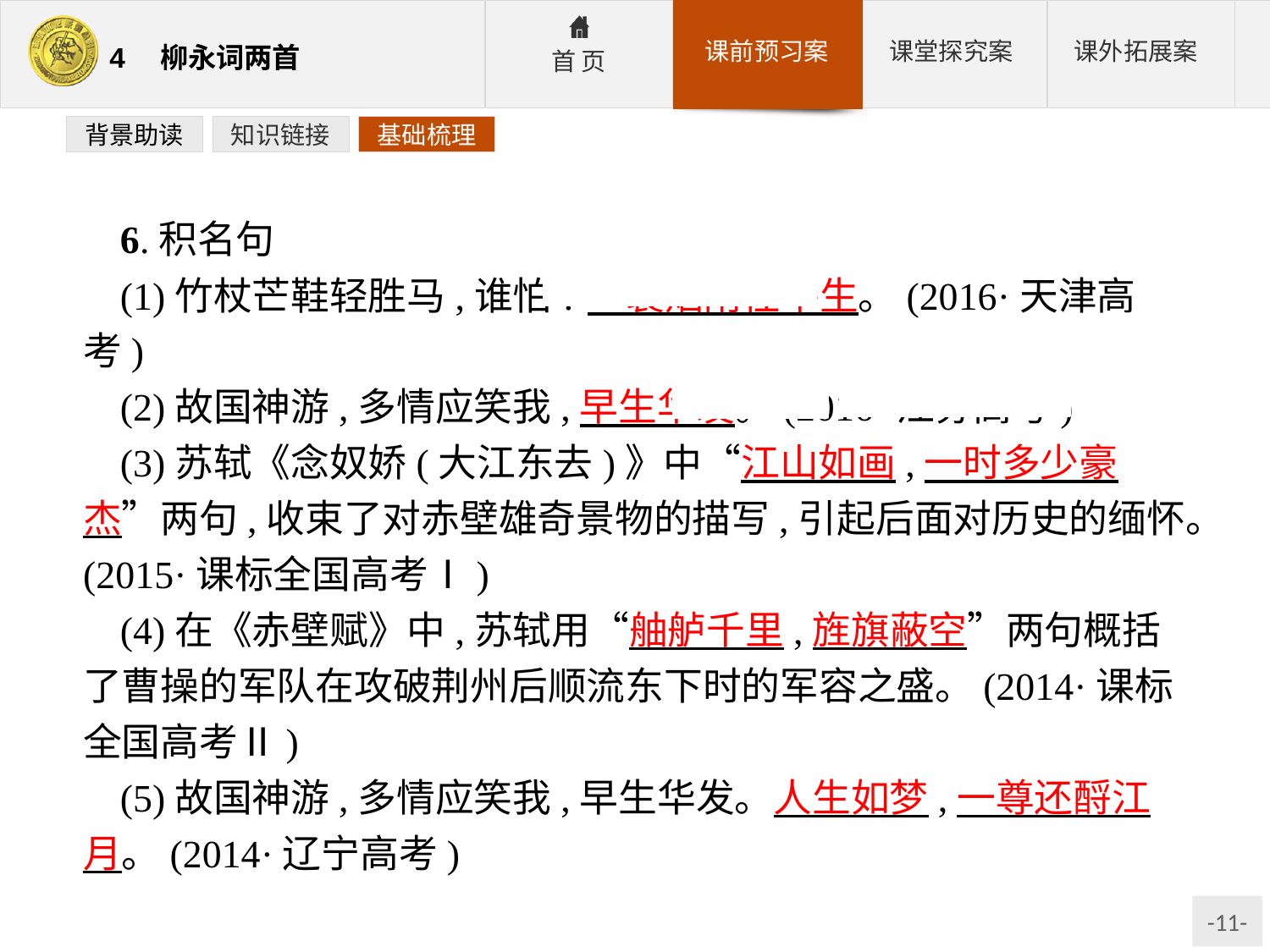

背景助读
知识链接
基础梳理
6.积名句
(1)竹杖芒鞋轻胜马,谁怕?一蓑烟雨任平生。(2016·天津高考)
(2)故国神游,多情应笑我,早生华发。(2016·江苏高考)
(3)苏轼《念奴娇(大江东去)》中“江山如画,一时多少豪杰”两句,收束了对赤壁雄奇景物的描写,引起后面对历史的缅怀。(2015·课标全国高考Ⅰ)
(4)在《赤壁赋》中,苏轼用“舳舻千里,旌旗蔽空”两句概括了曹操的军队在攻破荆州后顺流东下时的军容之盛。(2014·课标全国高考Ⅱ)
(5)故国神游,多情应笑我,早生华发。人生如梦,一尊还酹江月。(2014·辽宁高考)